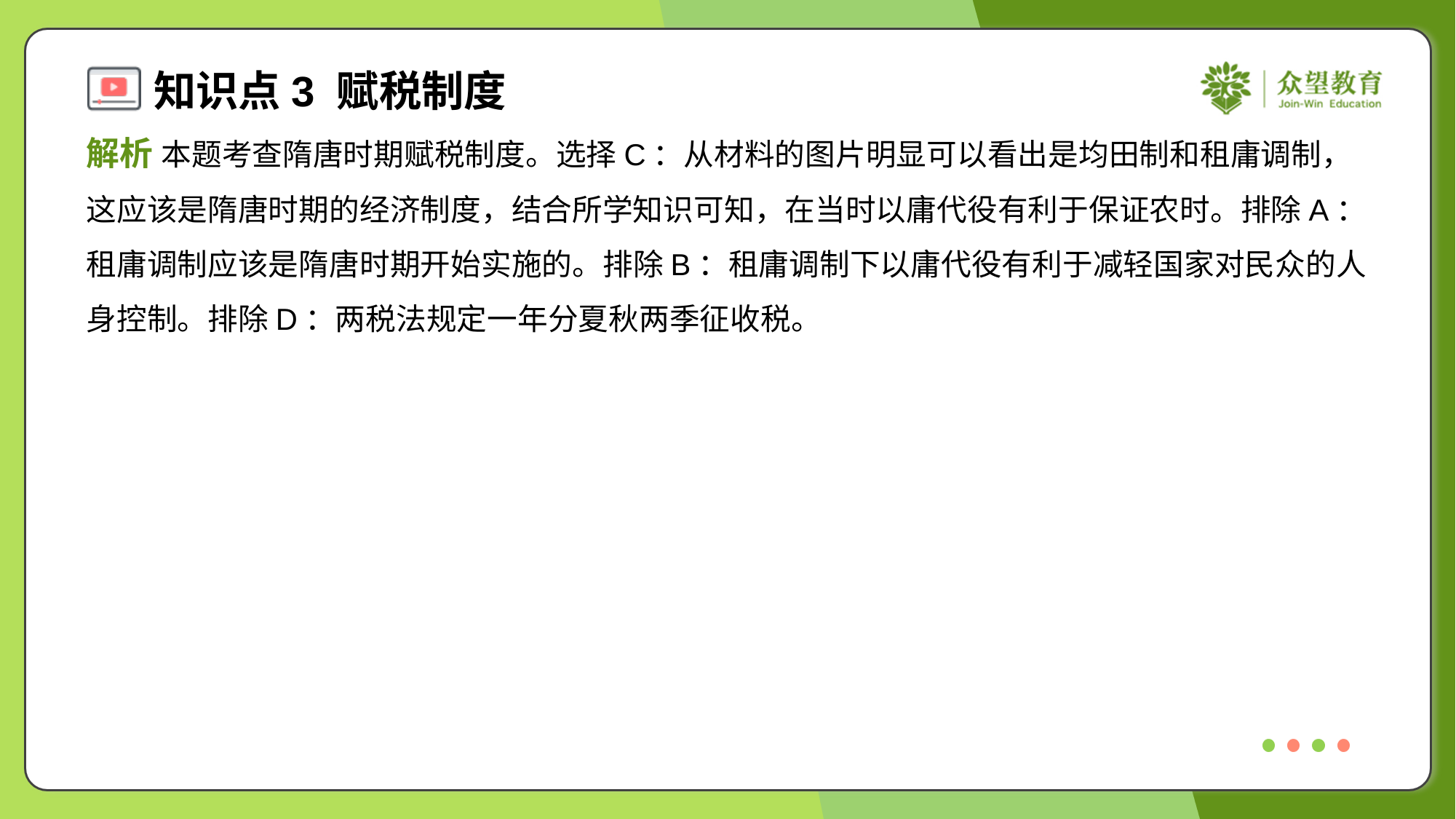

解析 本题考查隋唐时期赋税制度。选择C：从材料的图片明显可以看出是均田制和租庸调制，
这应该是隋唐时期的经济制度，结合所学知识可知，在当时以庸代役有利于保证农时。排除A：
租庸调制应该是隋唐时期开始实施的。排除B：租庸调制下以庸代役有利于减轻国家对民众的人
身控制。排除D：两税法规定一年分夏秋两季征收税。